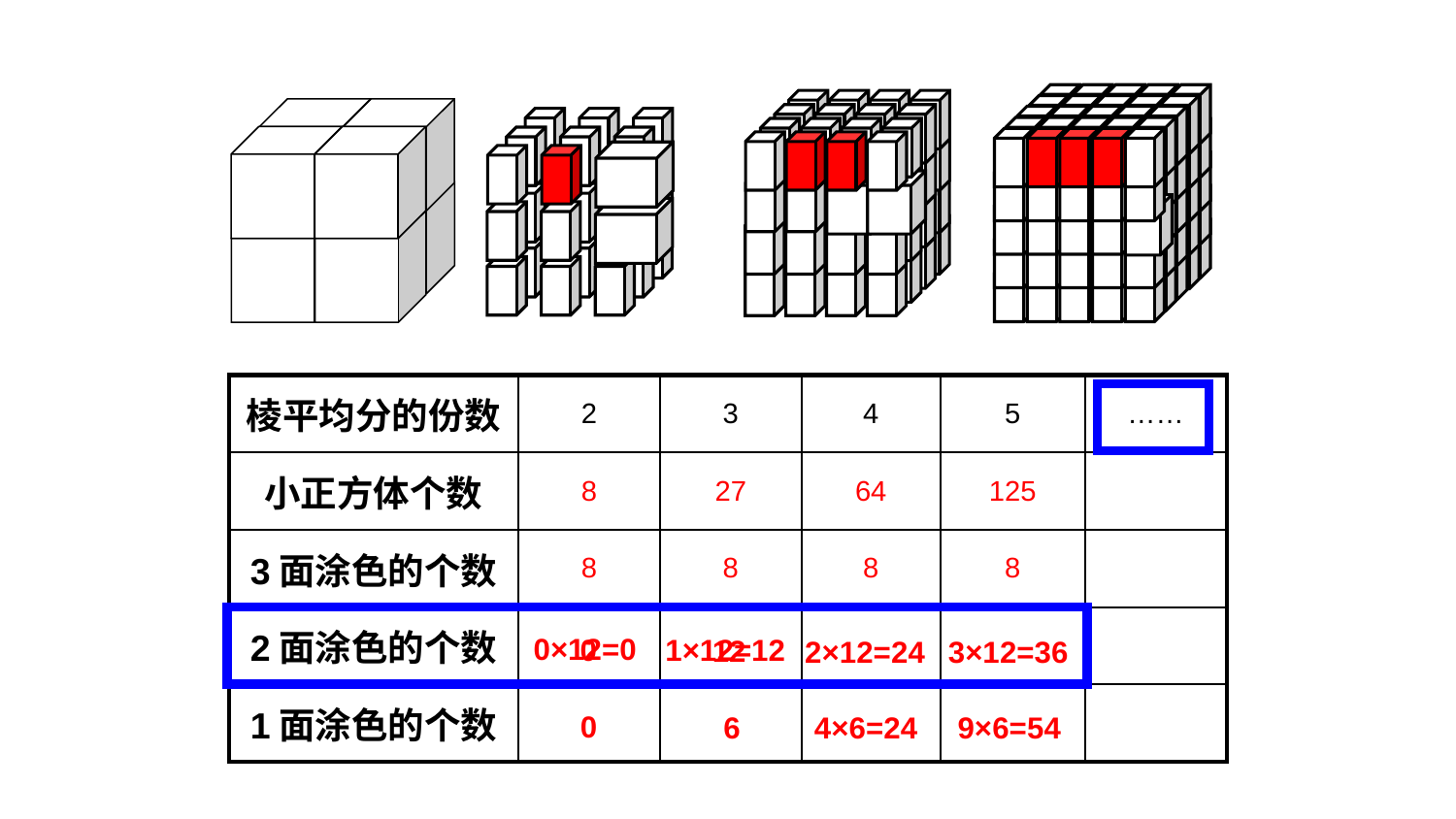

| 棱平均分的份数 | 2 | 3 | 4 | 5 | …… |
| --- | --- | --- | --- | --- | --- |
| 小正方体个数 | 8 | 27 | 64 | 125 |  |
| 3面涂色的个数 | 8 | 8 | 8 | 8 |  |
| 2面涂色的个数 |  |  |  |  |  |
| 1面涂色的个数 |  |  |  |  |  |

0×12=0
0
1×12=12
12
3×12=36
2×12=24
0
6
4×6=24
9×6=54